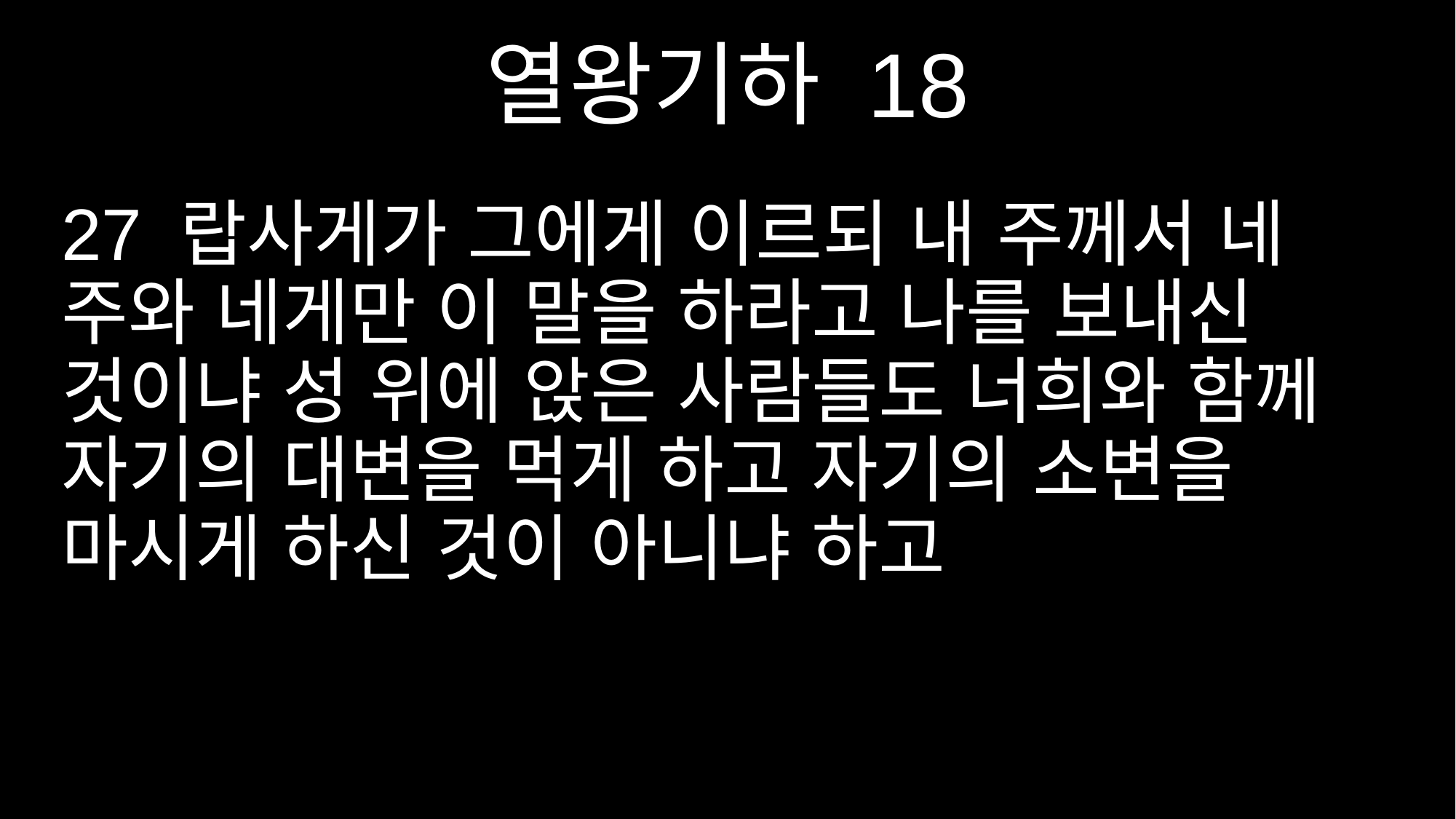

열왕기하 18
27 랍사게가 그에게 이르되 내 주께서 네 주와 네게만 이 말을 하라고 나를 보내신 것이냐 성 위에 앉은 사람들도 너희와 함께 자기의 대변을 먹게 하고 자기의 소변을 마시게 하신 것이 아니냐 하고